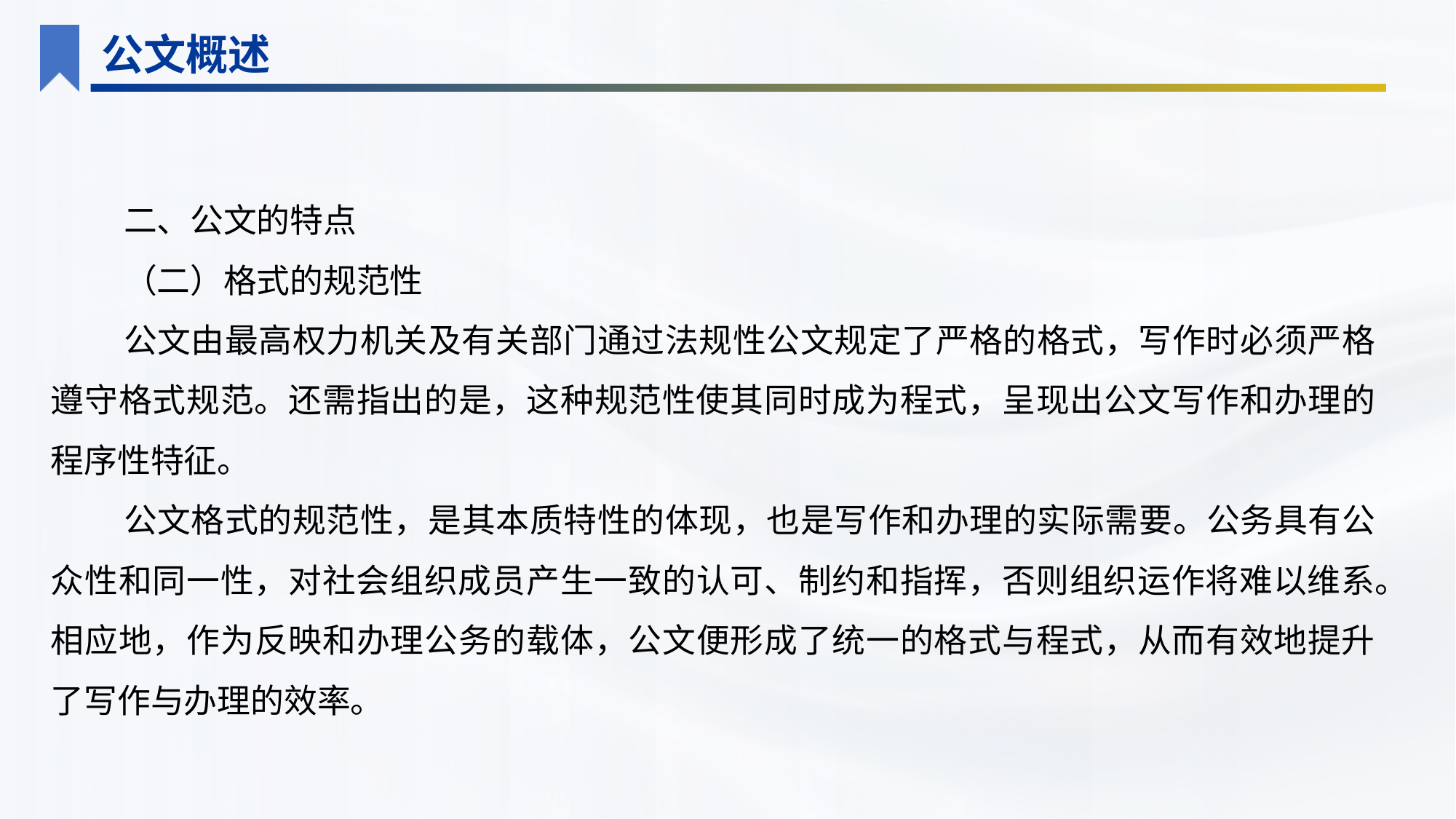

公文概述
二、公文的特点
（二）格式的规范性
公文由最高权力机关及有关部门通过法规性公文规定了严格的格式，写作时必须严格遵守格式规范。还需指出的是，这种规范性使其同时成为程式，呈现出公文写作和办理的程序性特征。
公文格式的规范性，是其本质特性的体现，也是写作和办理的实际需要。公务具有公众性和同一性，对社会组织成员产生一致的认可、制约和指挥，否则组织运作将难以维系。相应地，作为反映和办理公务的载体，公文便形成了统一的格式与程式，从而有效地提升了写作与办理的效率。